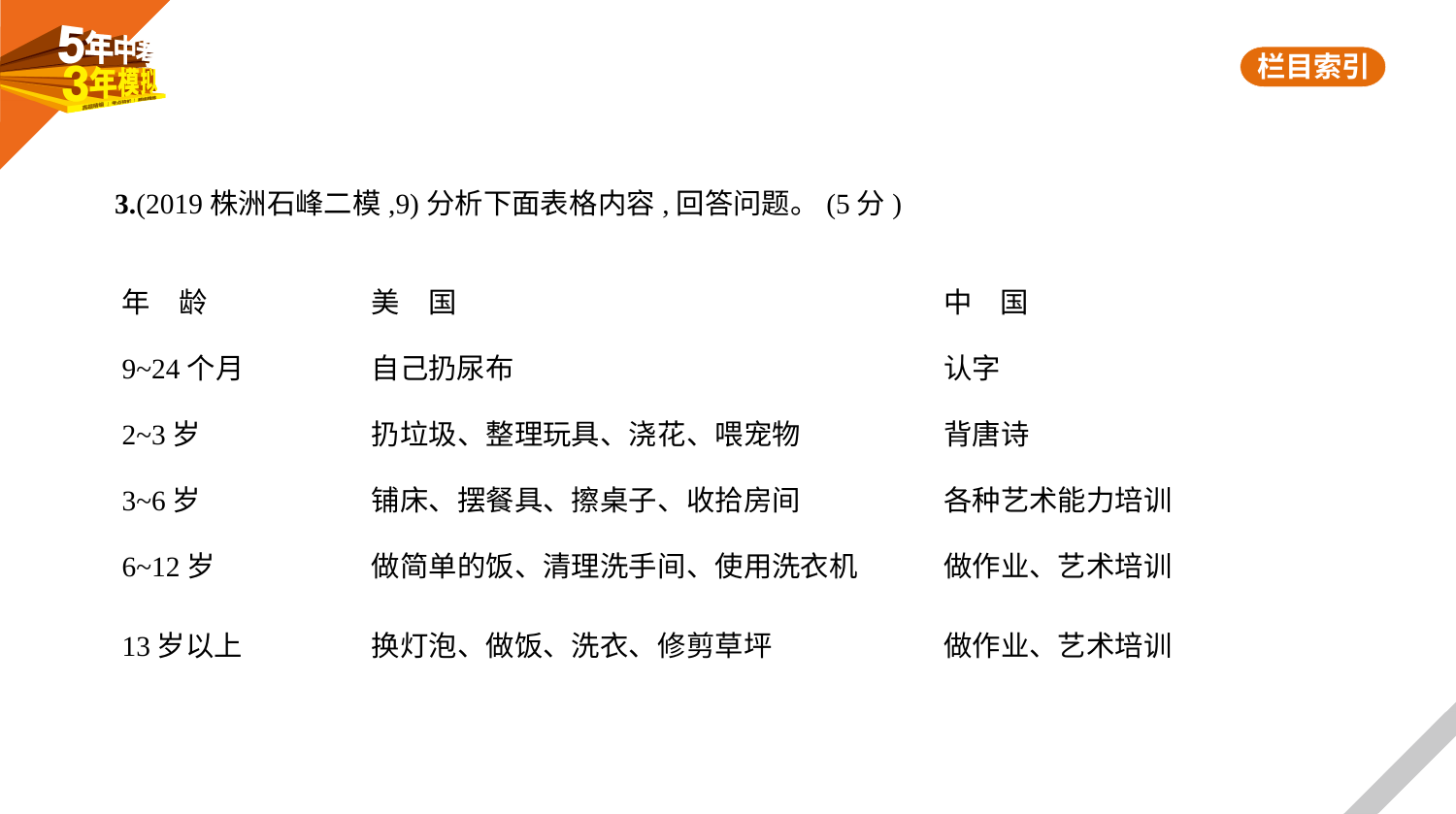

3.(2019株洲石峰二模,9)分析下面表格内容,回答问题。(5分)
| 年　龄 | 美　国 | 中　国 |
| --- | --- | --- |
| 9~24个月 | 自己扔尿布 | 认字 |
| 2~3岁 | 扔垃圾、整理玩具、浇花、喂宠物 | 背唐诗 |
| 3~6岁 | 铺床、摆餐具、擦桌子、收拾房间 | 各种艺术能力培训 |
| 6~12岁 | 做简单的饭、清理洗手间、使用洗衣机 | 做作业、艺术培训 |
| 13岁以上 | 换灯泡、做饭、洗衣、修剪草坪 | 做作业、艺术培训 |